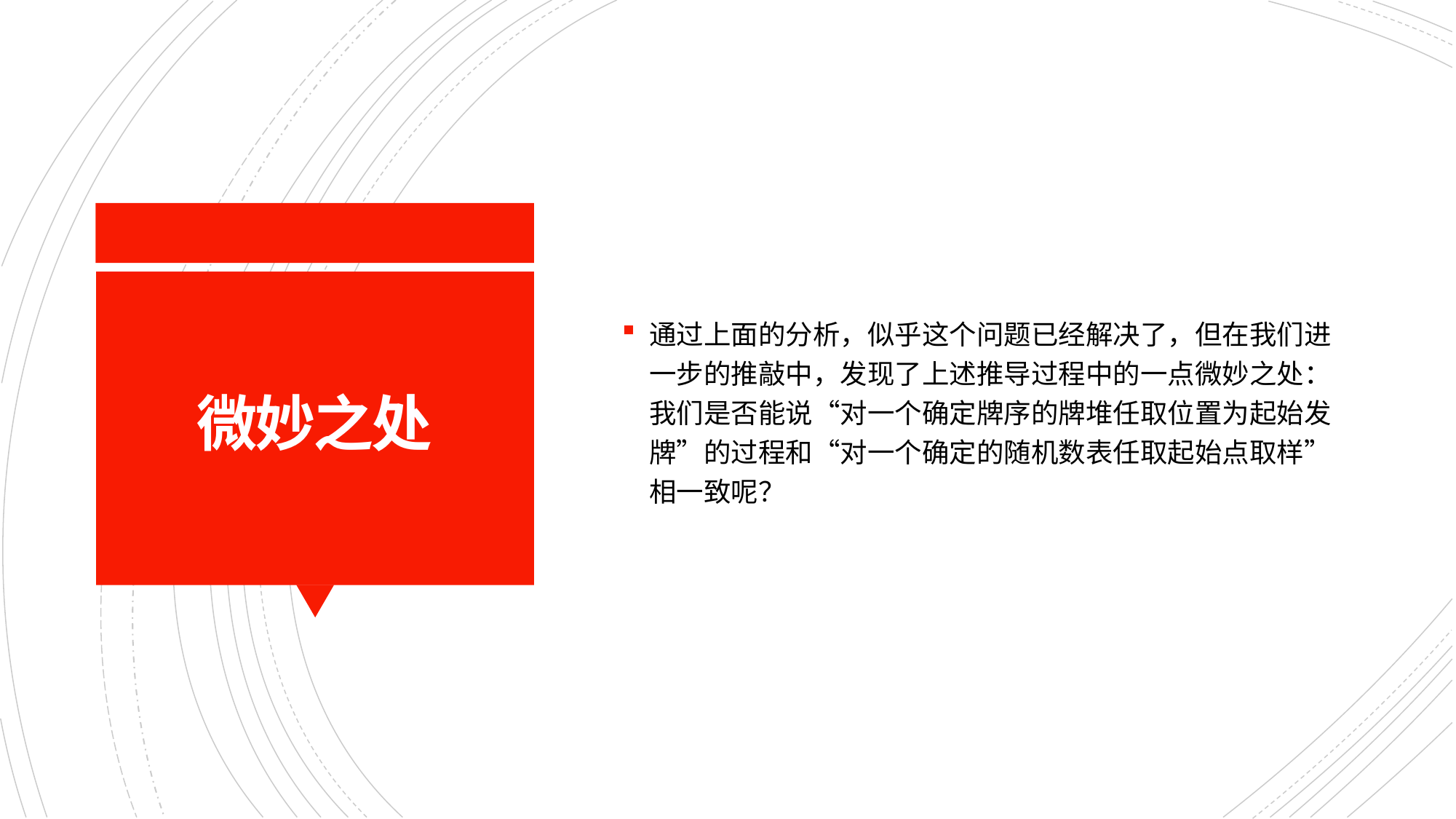

通过上面的分析，似乎这个问题已经解决了，但在我们进一步的推敲中，发现了上述推导过程中的一点微妙之处：我们是否能说“对一个确定牌序的牌堆任取位置为起始发牌”的过程和“对一个确定的随机数表任取起始点取样”相一致呢？
# 微妙之处